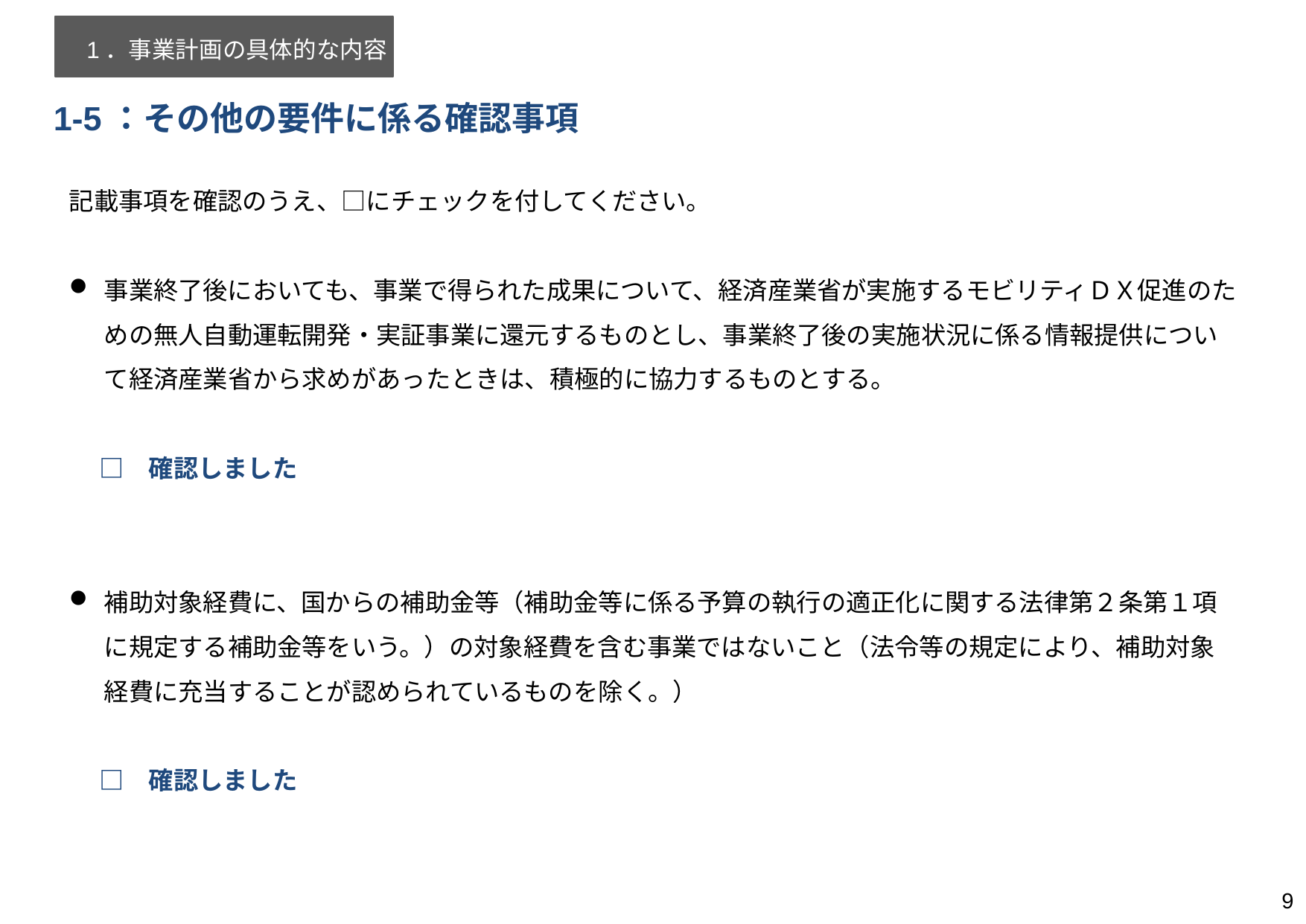

1．事業計画の具体的な内容
# 1-5：その他の要件に係る確認事項
記載事項を確認のうえ、□にチェックを付してください。

事業終了後においても、事業で得られた成果について、経済産業省が実施するモビリティＤＸ促進のための無人自動運転開発・実証事業に還元するものとし、事業終了後の実施状況に係る情報提供について経済産業省から求めがあったときは、積極的に協力するものとする。

　 □　確認しました

補助対象経費に、国からの補助金等（補助金等に係る予算の執行の適正化に関する法律第２条第１項に規定する補助金等をいう。）の対象経費を含む事業ではないこと（法令等の規定により、補助対象経費に充当することが認められているものを除く。）

　 □　確認しました
9